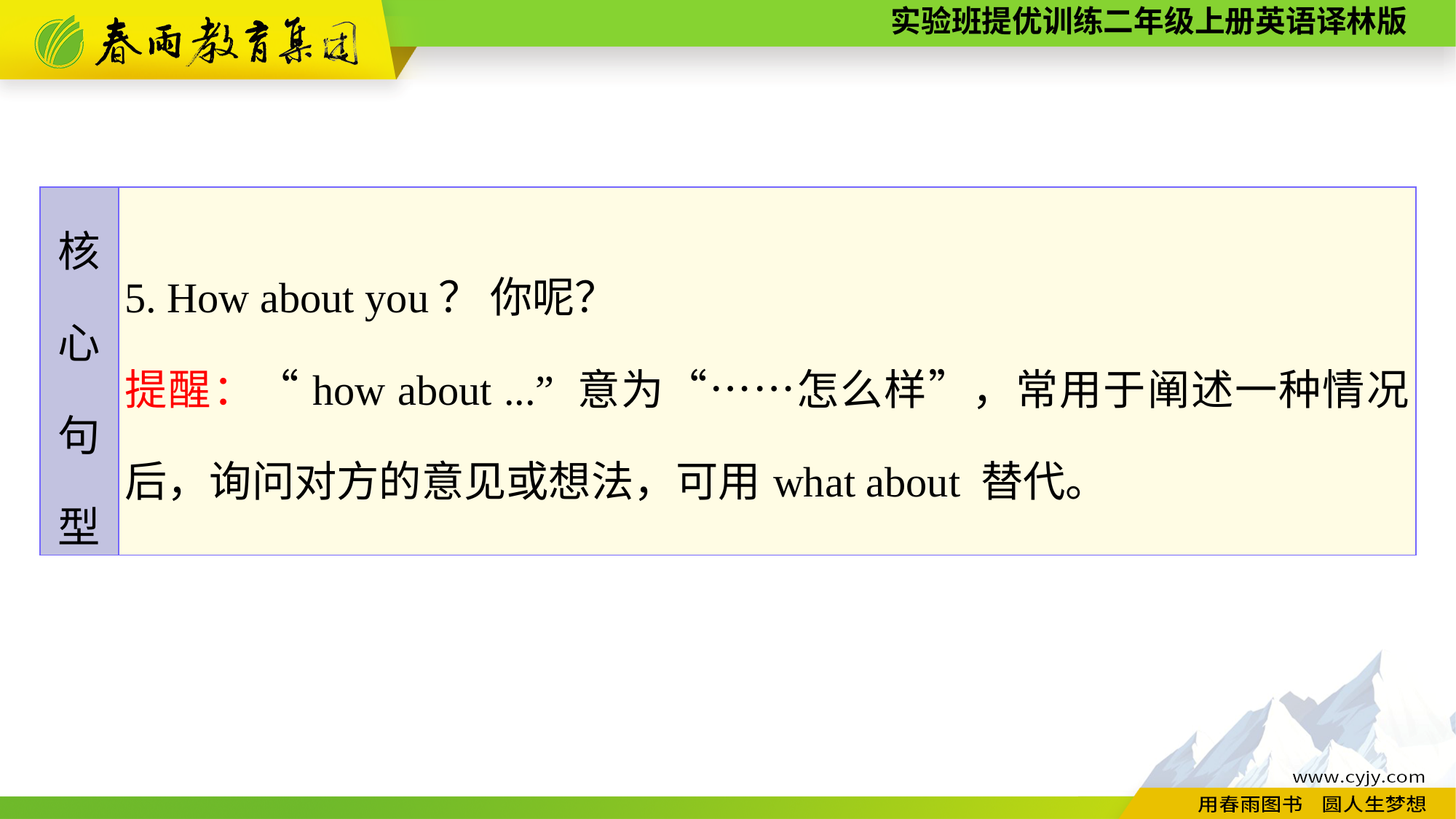

| 核 心 句 型 | 5. How about you？ 你呢？ 提醒：“how about ...” 意为“……怎么样”，常用于阐述一种情况后，询问对方的意见或想法，可用what about 替代。 |
| --- | --- |